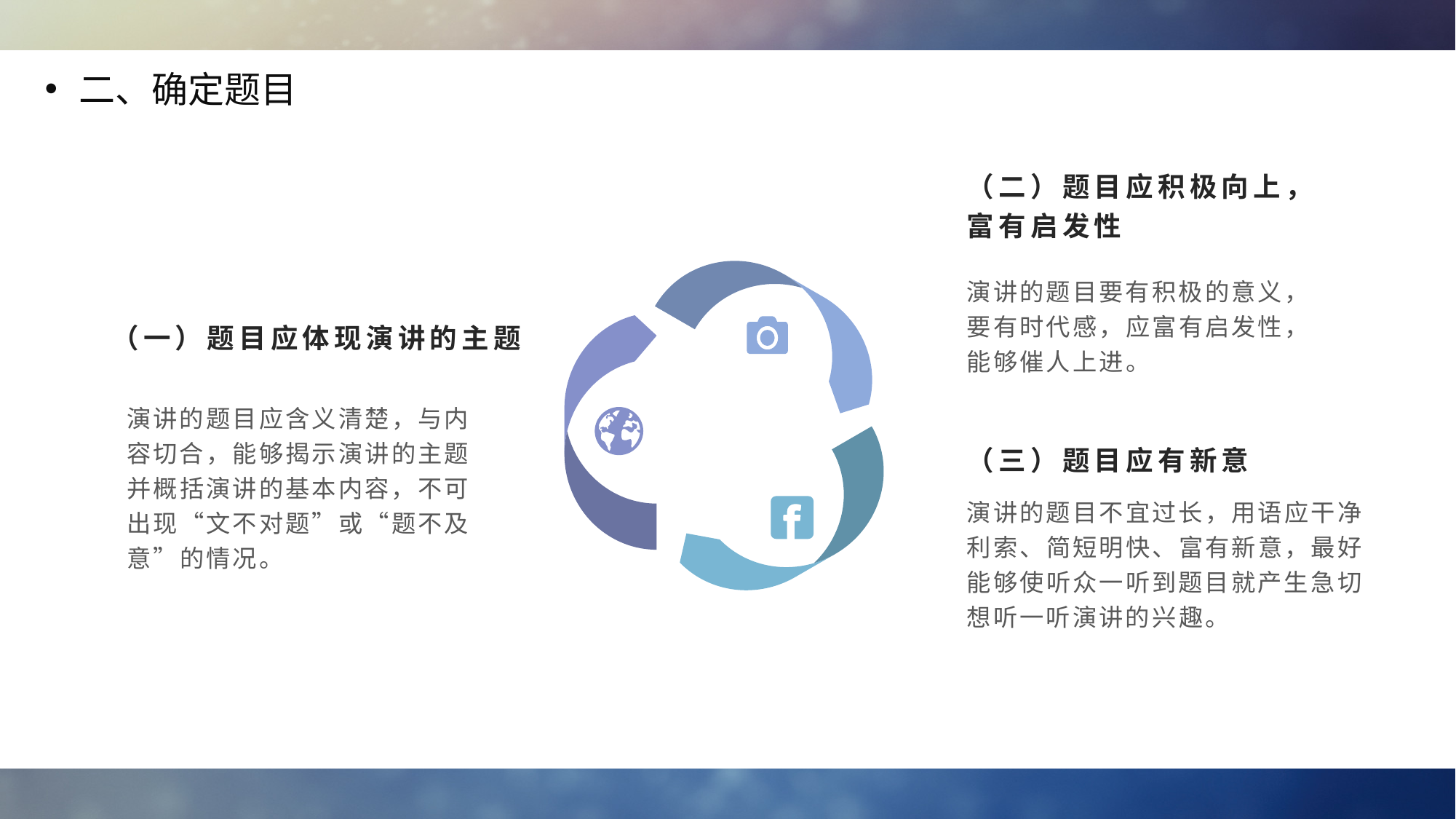

二、确定题目
（二）题目应积极向上，富有启发性
演讲的题目要有积极的意义，要有时代感，应富有启发性，能够催人上进。

（一）题目应体现演讲的主题

演讲的题目应含义清楚，与内容切合，能够揭示演讲的主题并概括演讲的基本内容，不可出现“文不对题”或“题不及意”的情况。

（三）题目应有新意

演讲的题目不宜过长，用语应干净利索、简短明快、富有新意，最好能够使听众一听到题目就产生急切想听一听演讲的兴趣。